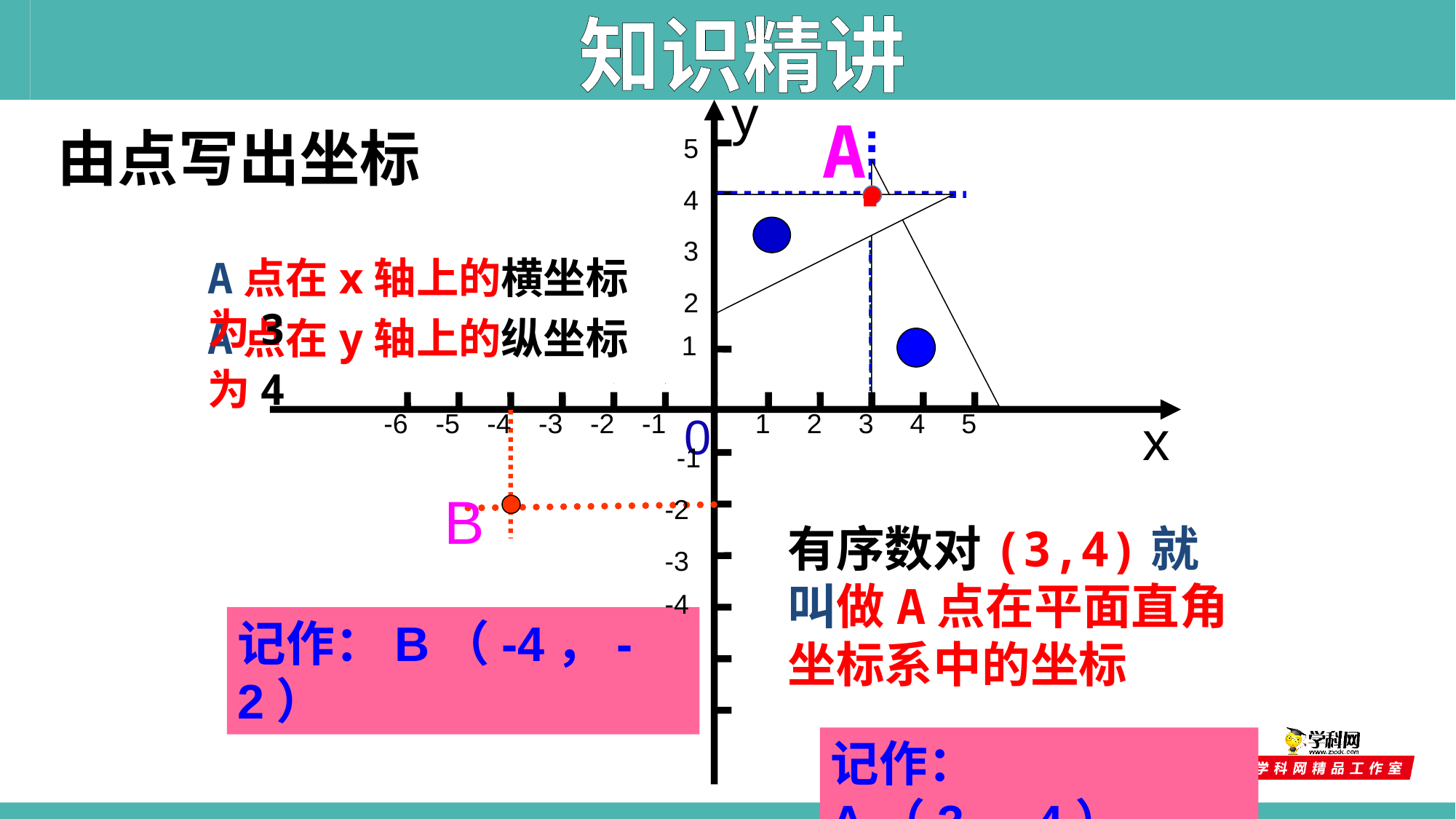

知识精讲

y

A
由点写出坐标
5

4
.

3
A点在x轴上的横坐标为3
2
A点在y轴上的纵坐标为4
1

x
-6
-5
-4
-3
-2
-1
0
1
2
3
4
5

-1
B

-2

有序数对(3,4)就叫做A点在平面直角坐标系中的坐标
-3
-4
记作：B（-4，-2）
-5
-6
记作：A（3，4）